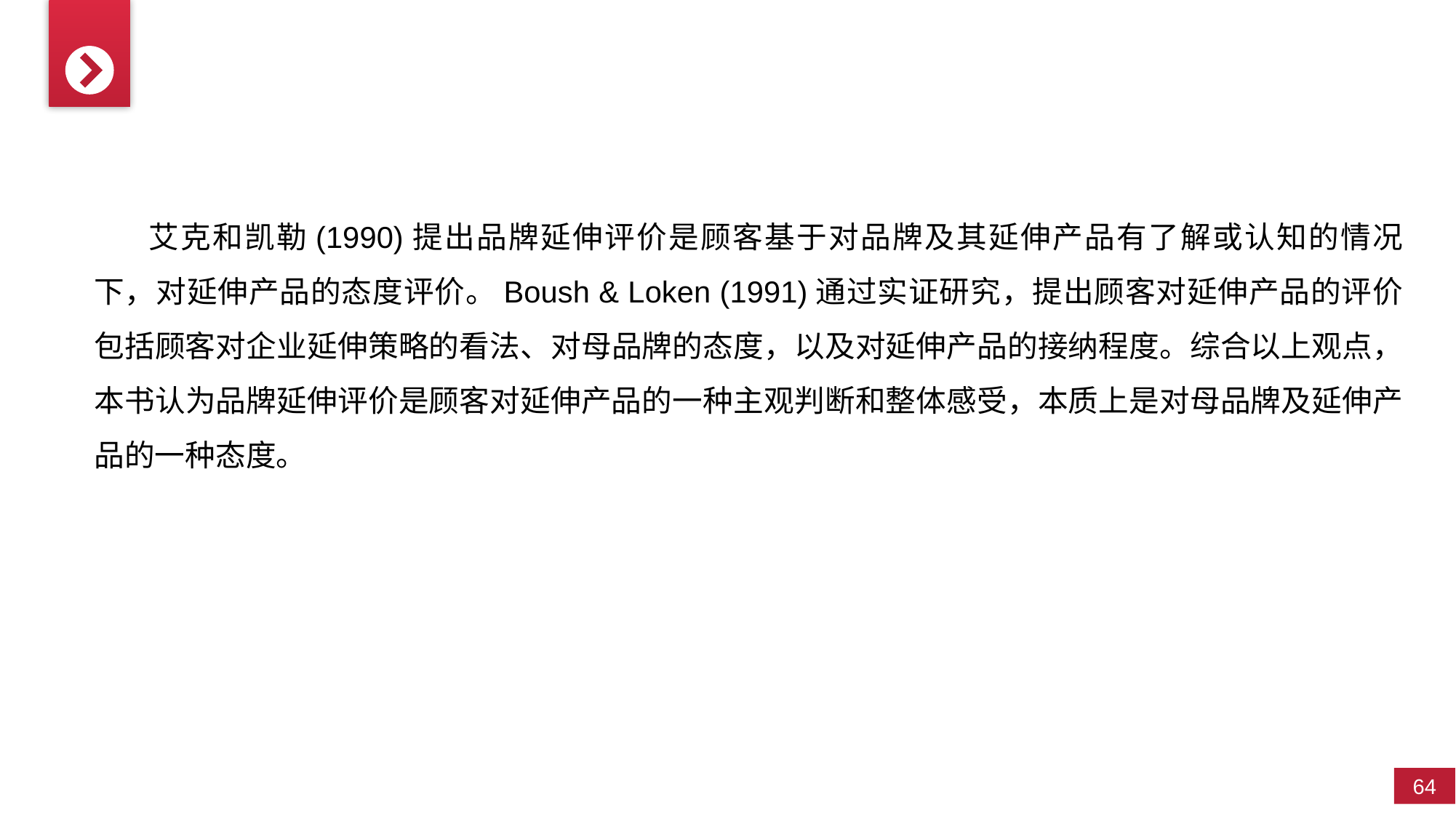

艾克和凯勒(1990)提出品牌延伸评价是顾客基于对品牌及其延伸产品有了解或认知的情况下，对延伸产品的态度评价。Boush & Loken (1991)通过实证研究，提出顾客对延伸产品的评价包括顾客对企业延伸策略的看法、对母品牌的态度，以及对延伸产品的接纳程度。综合以上观点，本书认为品牌延伸评价是顾客对延伸产品的一种主观判断和整体感受，本质上是对母品牌及延伸产品的一种态度。